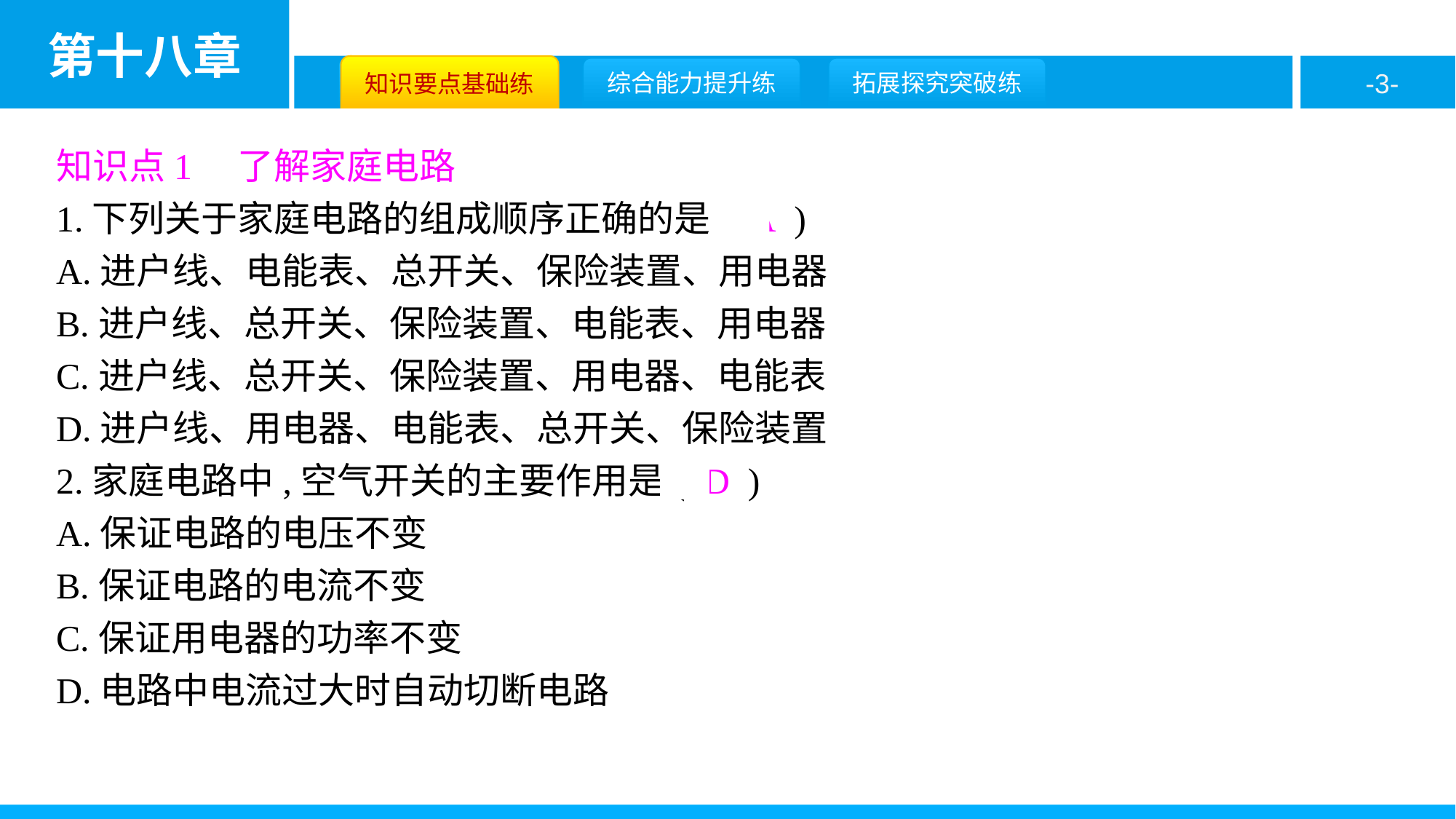

知识点1　了解家庭电路
1.下列关于家庭电路的组成顺序正确的是(  A  )
A.进户线、电能表、总开关、保险装置、用电器
B.进户线、总开关、保险装置、电能表、用电器
C.进户线、总开关、保险装置、用电器、电能表
D.进户线、用电器、电能表、总开关、保险装置
2.家庭电路中,空气开关的主要作用是(  D  )
A.保证电路的电压不变
B.保证电路的电流不变
C.保证用电器的功率不变
D.电路中电流过大时自动切断电路